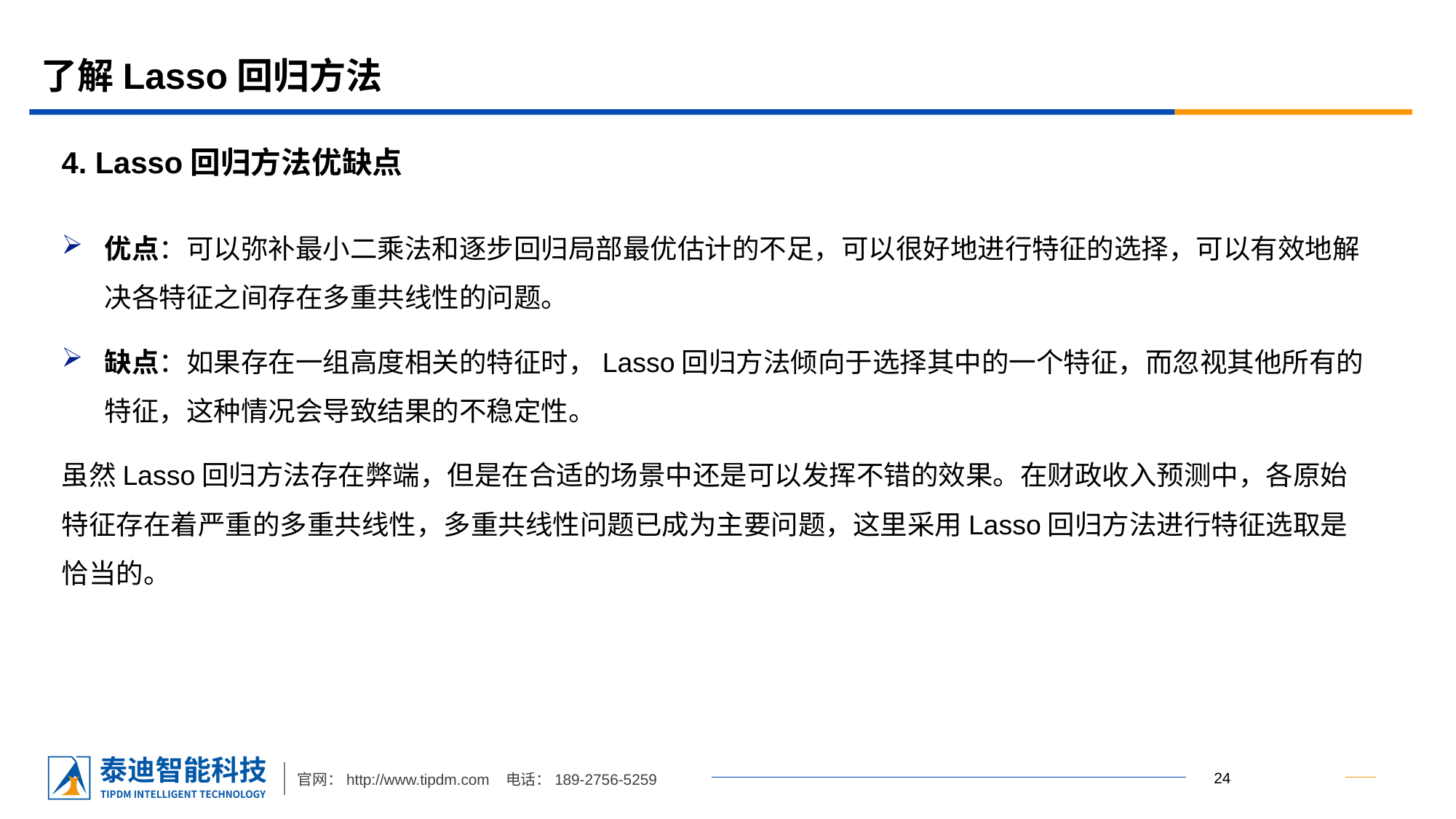

# 了解Lasso回归方法
4. Lasso回归方法优缺点
优点：可以弥补最小二乘法和逐步回归局部最优估计的不足，可以很好地进行特征的选择，可以有效地解决各特征之间存在多重共线性的问题。
缺点：如果存在一组高度相关的特征时，Lasso回归方法倾向于选择其中的一个特征，而忽视其他所有的特征，这种情况会导致结果的不稳定性。
虽然Lasso回归方法存在弊端，但是在合适的场景中还是可以发挥不错的效果。在财政收入预测中，各原始特征存在着严重的多重共线性，多重共线性问题已成为主要问题，这里采用Lasso回归方法进行特征选取是恰当的。